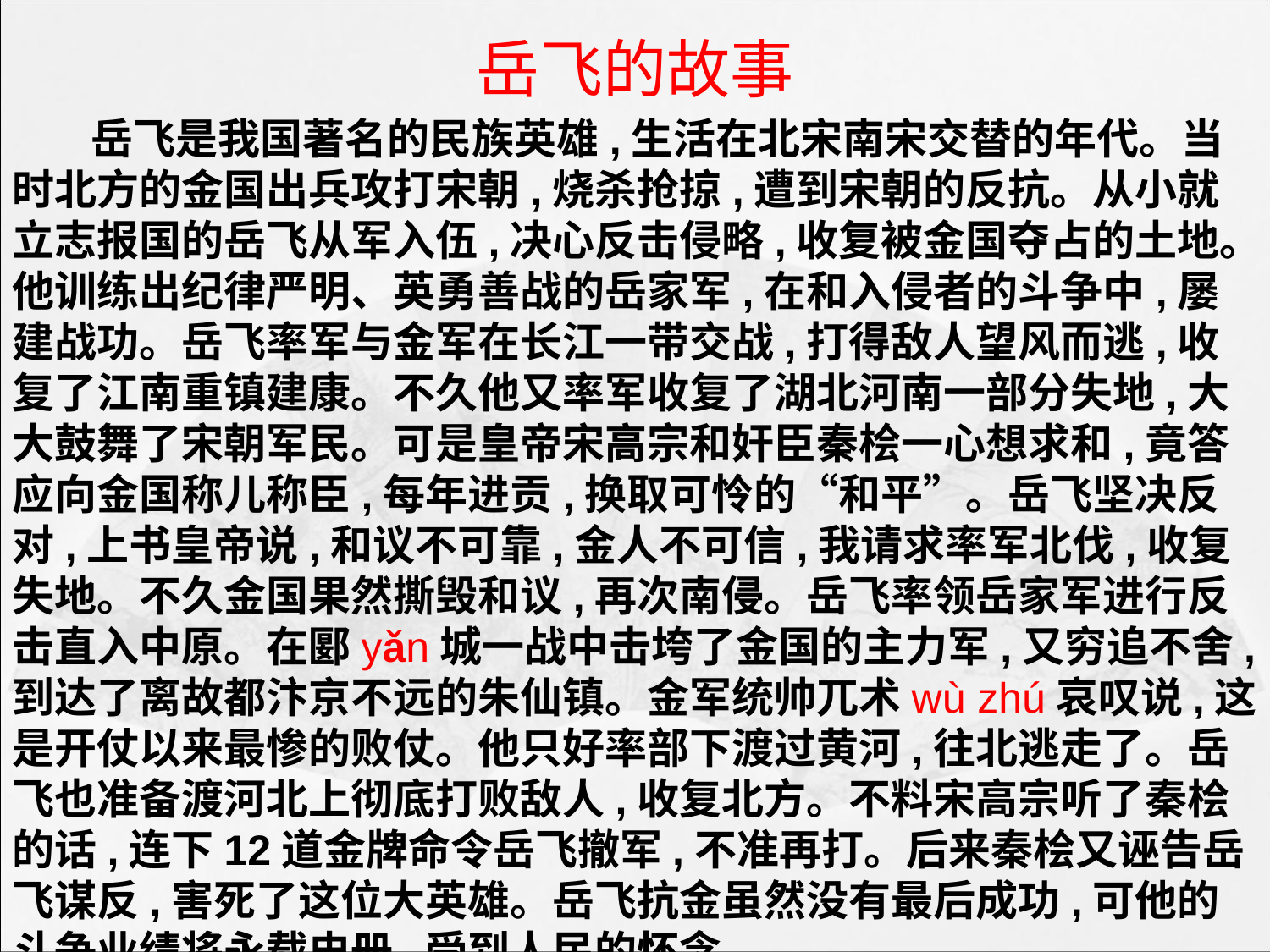

# 岳飞的故事
        岳飞是我国著名的民族英雄,生活在北宋南宋交替的年代。当时北方的金国出兵攻打宋朝,烧杀抢掠,遭到宋朝的反抗。从小就立志报国的岳飞从军入伍,决心反击侵略,收复被金国夺占的土地。他训练出纪律严明、英勇善战的岳家军,在和入侵者的斗争中,屡建战功。岳飞率军与金军在长江一带交战,打得敌人望风而逃,收复了江南重镇建康。不久他又率军收复了湖北河南一部分失地,大大鼓舞了宋朝军民。可是皇帝宋高宗和奸臣秦桧一心想求和,竟答应向金国称儿称臣,每年进贡,换取可怜的“和平”。岳飞坚决反对,上书皇帝说,和议不可靠,金人不可信,我请求率军北伐,收复失地。不久金国果然撕毁和议,再次南侵。岳飞率领岳家军进行反击直入中原。在郾yǎn城一战中击垮了金国的主力军,又穷追不舍,到达了离故都汴京不远的朱仙镇。金军统帅兀术wù zhú哀叹说,这是开仗以来最惨的败仗。他只好率部下渡过黄河,往北逃走了。岳飞也准备渡河北上彻底打败敌人,收复北方。不料宋高宗听了秦桧的话,连下12道金牌命令岳飞撤军,不准再打。后来秦桧又诬告岳飞谋反,害死了这位大英雄。岳飞抗金虽然没有最后成功,可他的斗争业绩将永载史册,受到人民的怀念。